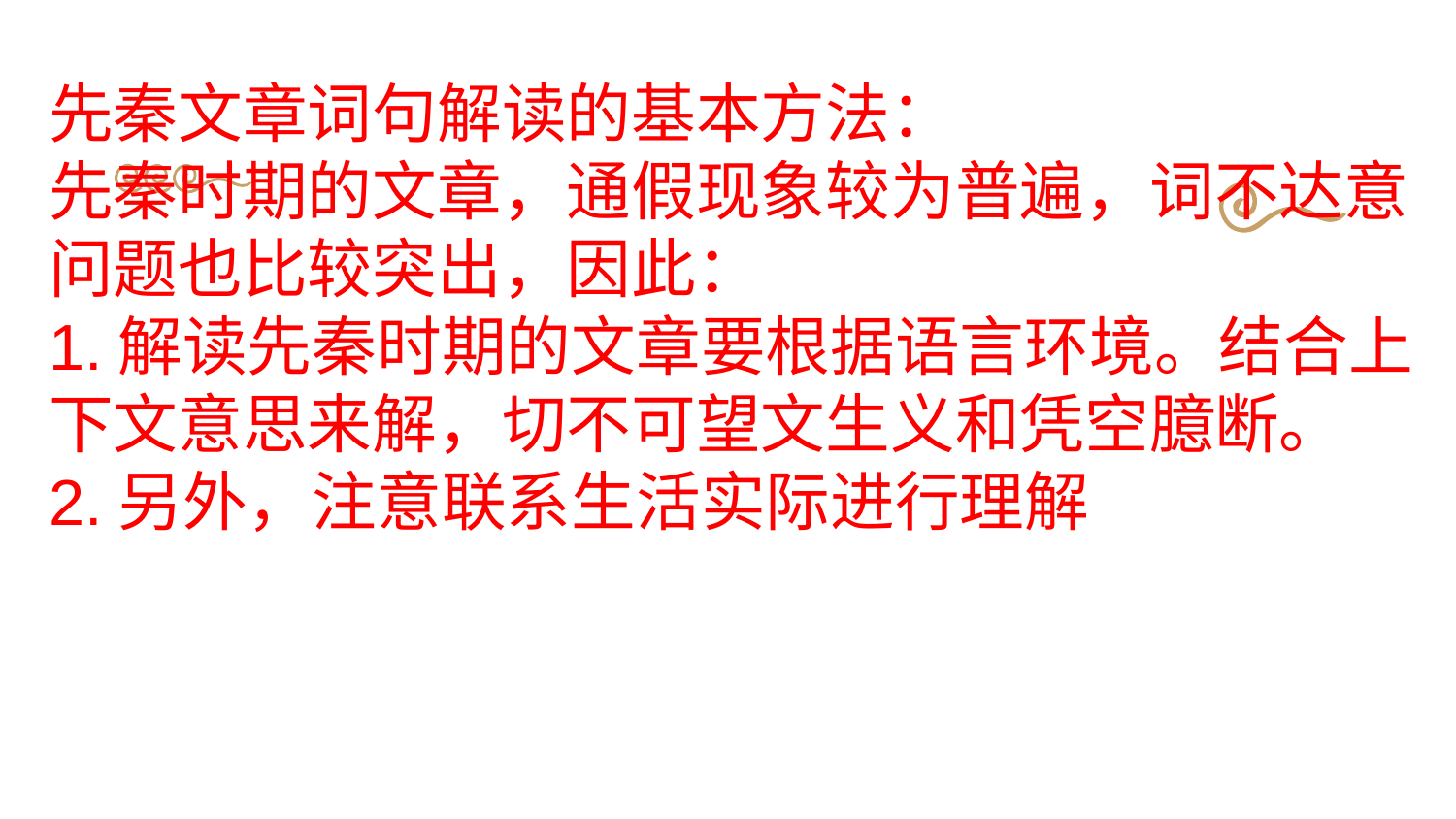

先秦文章词句解读的基本方法：
先秦时期的文章，通假现象较为普遍，词不达意问题也比较突出，因此：
1.解读先秦时期的文章要根据语言环境。结合上下文意思来解，切不可望文生义和凭空臆断。
2.另外，注意联系生活实际进行理解